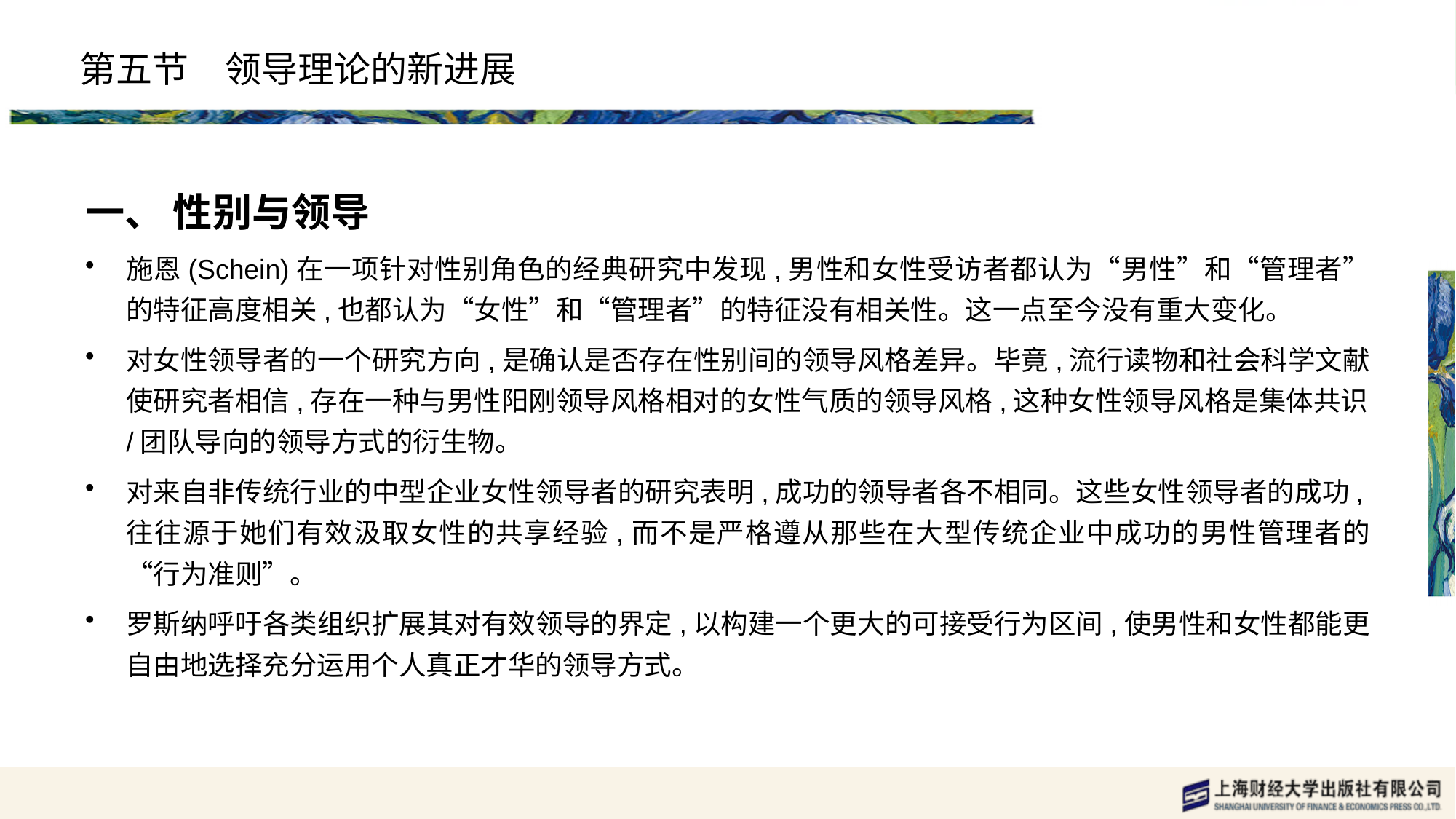

# 第五节　领导理论的新进展
一、 性别与领导
施恩(Schein)在一项针对性别角色的经典研究中发现,男性和女性受访者都认为“男性”和“管理者”的特征高度相关,也都认为“女性”和“管理者”的特征没有相关性。这一点至今没有重大变化。
对女性领导者的一个研究方向,是确认是否存在性别间的领导风格差异。毕竟,流行读物和社会科学文献使研究者相信,存在一种与男性阳刚领导风格相对的女性气质的领导风格,这种女性领导风格是集体共识/团队导向的领导方式的衍生物。
对来自非传统行业的中型企业女性领导者的研究表明,成功的领导者各不相同。这些女性领导者的成功,往往源于她们有效汲取女性的共享经验,而不是严格遵从那些在大型传统企业中成功的男性管理者的“行为准则”。
罗斯纳呼吁各类组织扩展其对有效领导的界定,以构建一个更大的可接受行为区间,使男性和女性都能更自由地选择充分运用个人真正才华的领导方式。